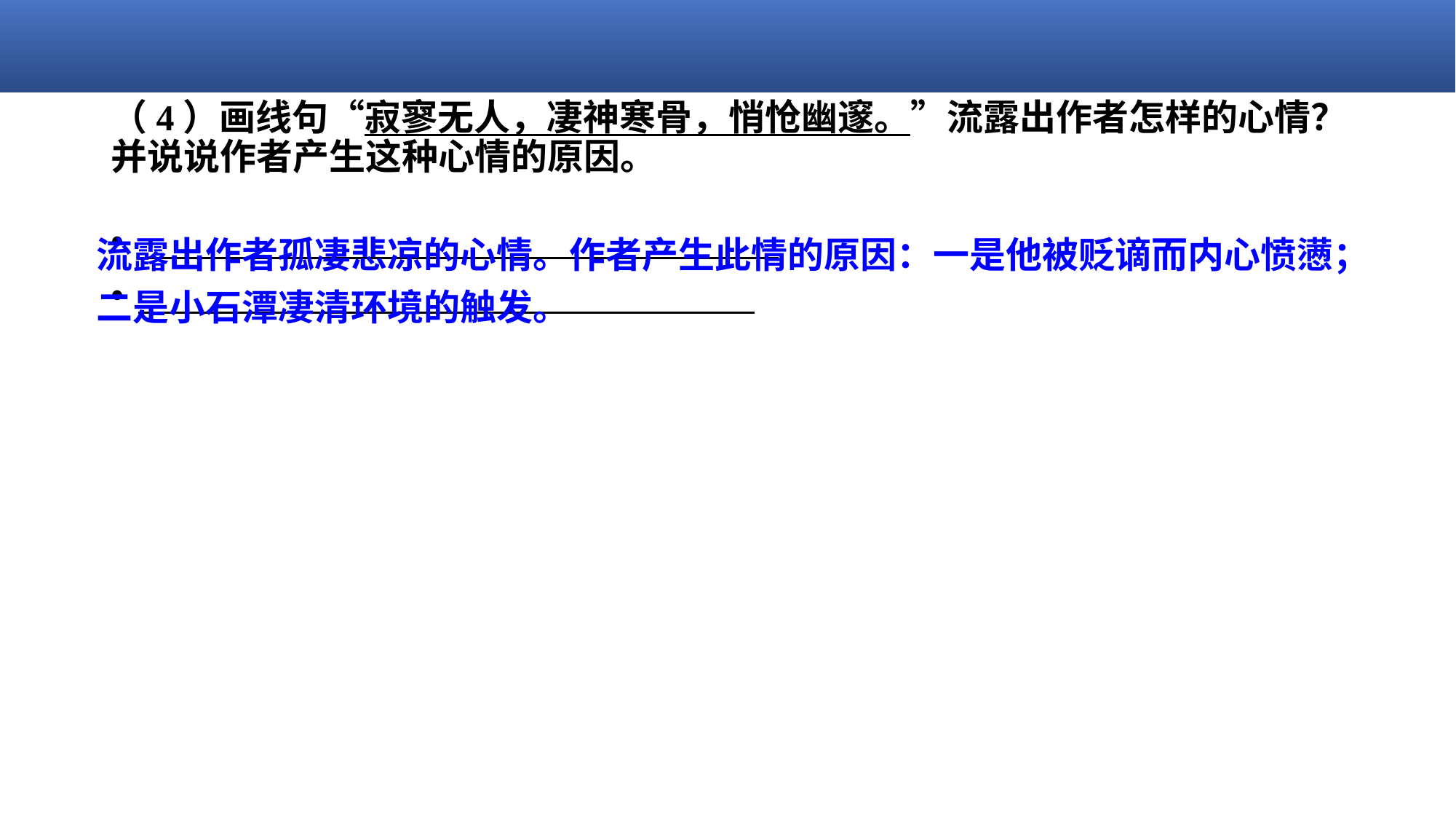

# （4）画线句“寂寥无人，凄神寒骨，悄怆幽邃。”流露出作者怎样的心情？并说说作者产生这种心情的原因。
流露出作者孤凄悲凉的心情。作者产生此情的原因：一是他被贬谪而内心愤懑；二是小石潭凄清环境的触发。